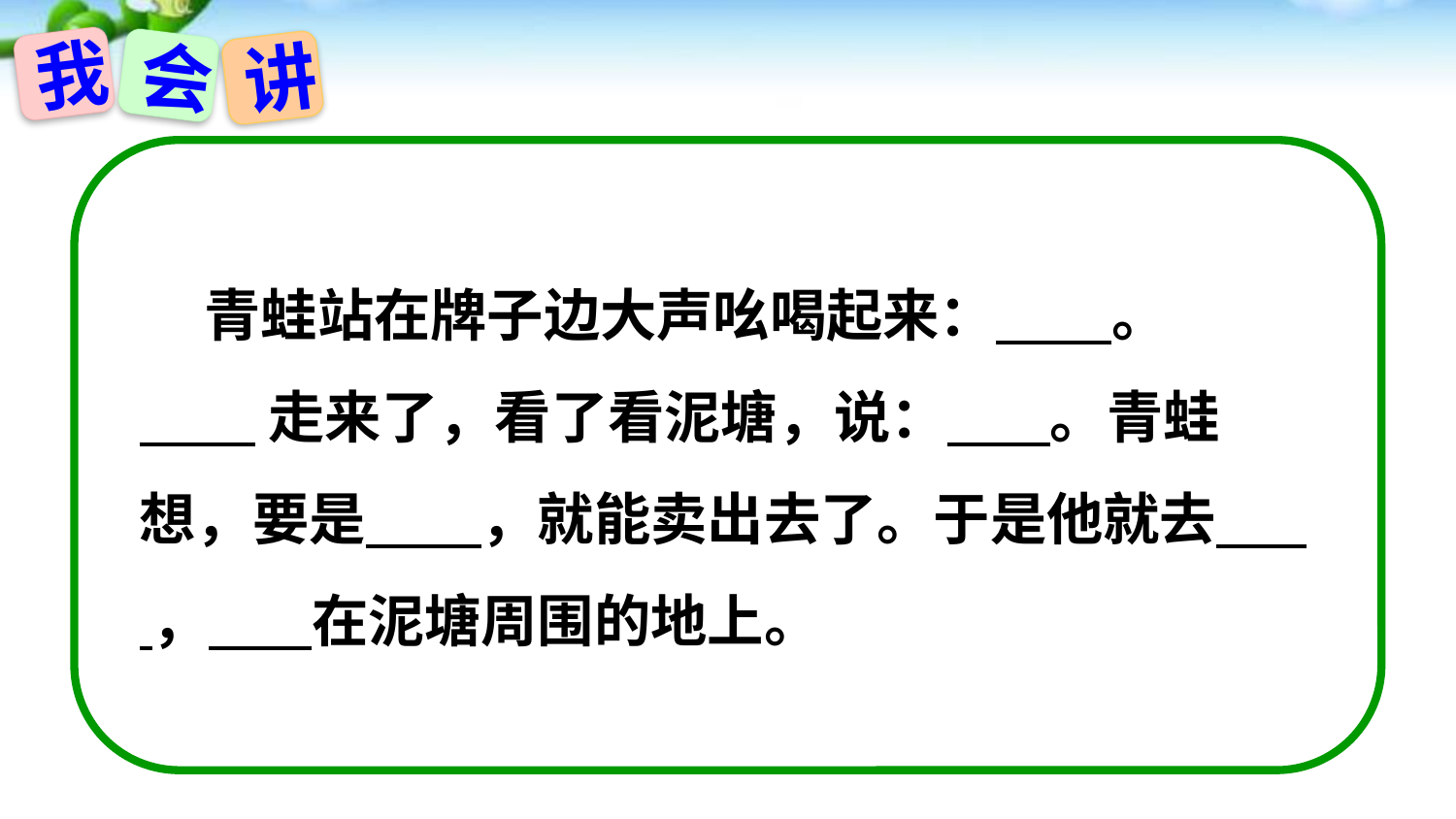

我
会
讲

    青蛙站在牌子边大声吆喝起来：         。
         走来了，看了看泥塘，说：        。青蛙想，要是         ，就能卖出去了。于是他就去         ，        在泥塘周围的地上。